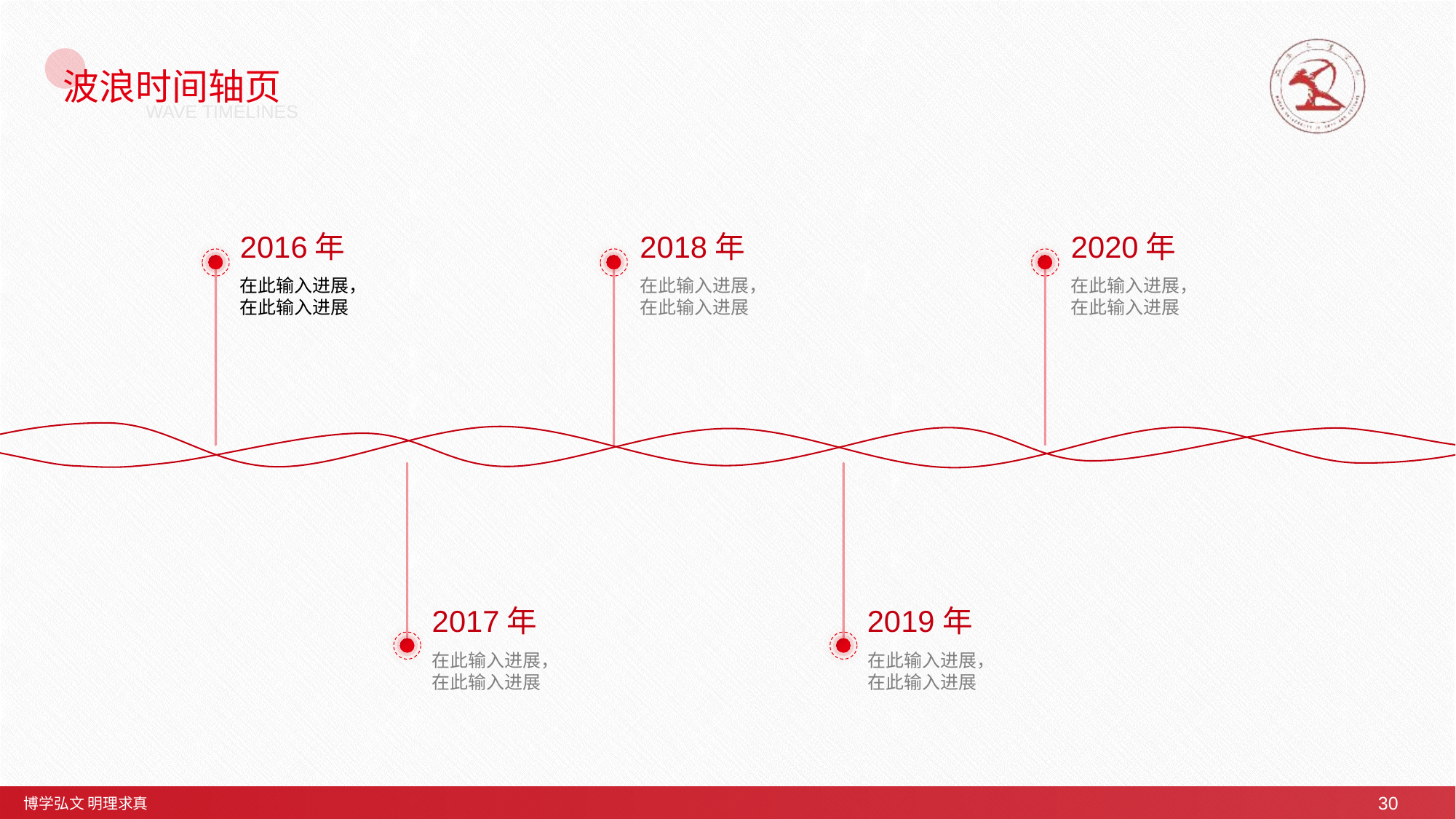

# 波浪时间轴页
WAVE TIMELINES
2016年
2018年
2020年

在此输入进展，在此输入进展
在此输入进展，在此输入进展
在此输入进展，在此输入进展

2017年
2019年
在此输入进展，在此输入进展
在此输入进展，在此输入进展